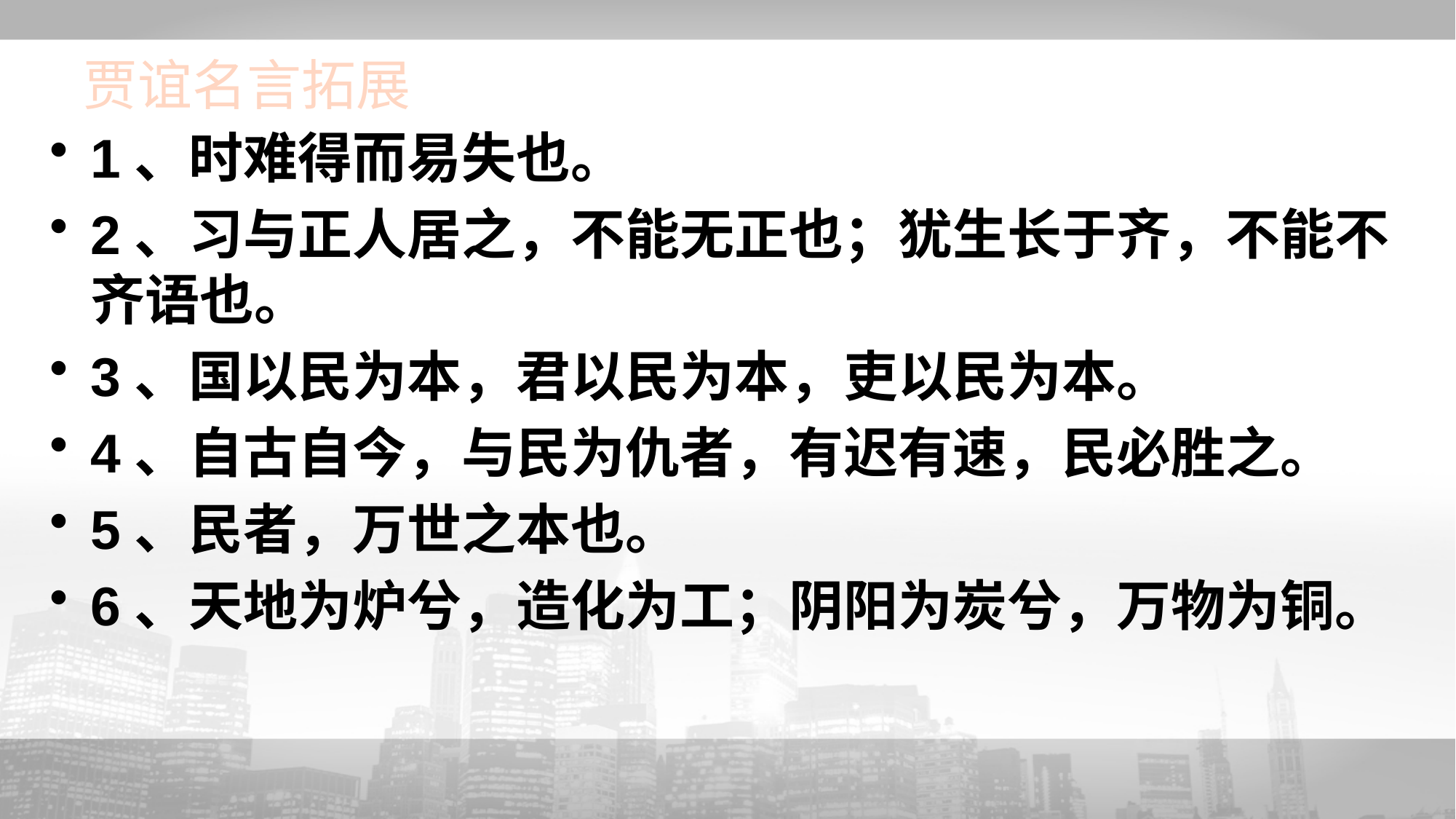

# 贾谊名言拓展
1、时难得而易失也。
2、习与正人居之，不能无正也；犹生长于齐，不能不齐语也。
3、国以民为本，君以民为本，吏以民为本。
4、自古自今，与民为仇者，有迟有速，民必胜之。
5、民者，万世之本也。
6、天地为炉兮，造化为工；阴阳为炭兮，万物为铜。